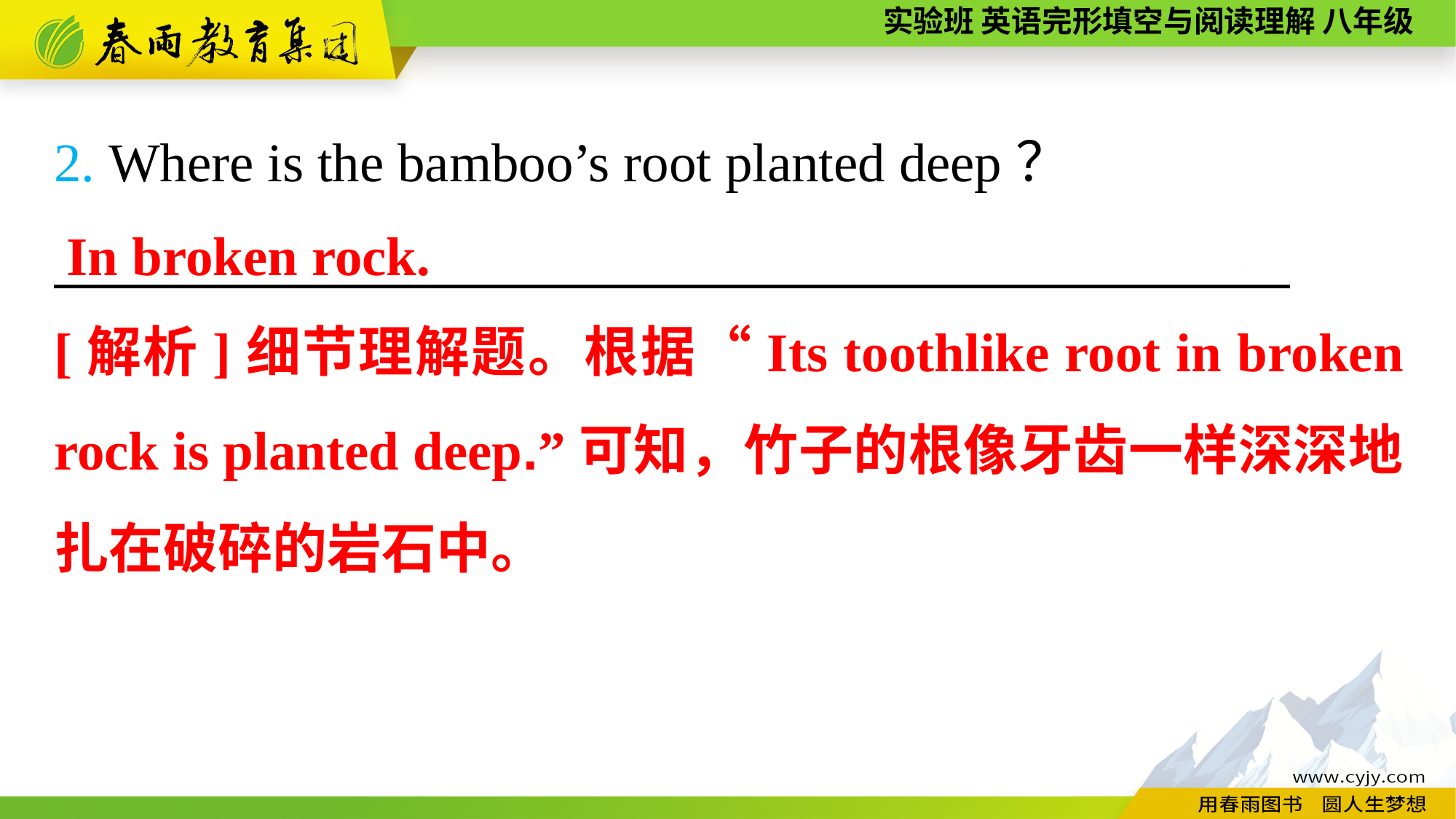

2. Where is the bamboo’s root planted deep？
　　　　　　                                                                      ，
In broken rock.
[解析]细节理解题。根据“Its toothlike root in broken rock is planted deep.”可知，竹子的根像牙齿一样深深地扎在破碎的岩石中。